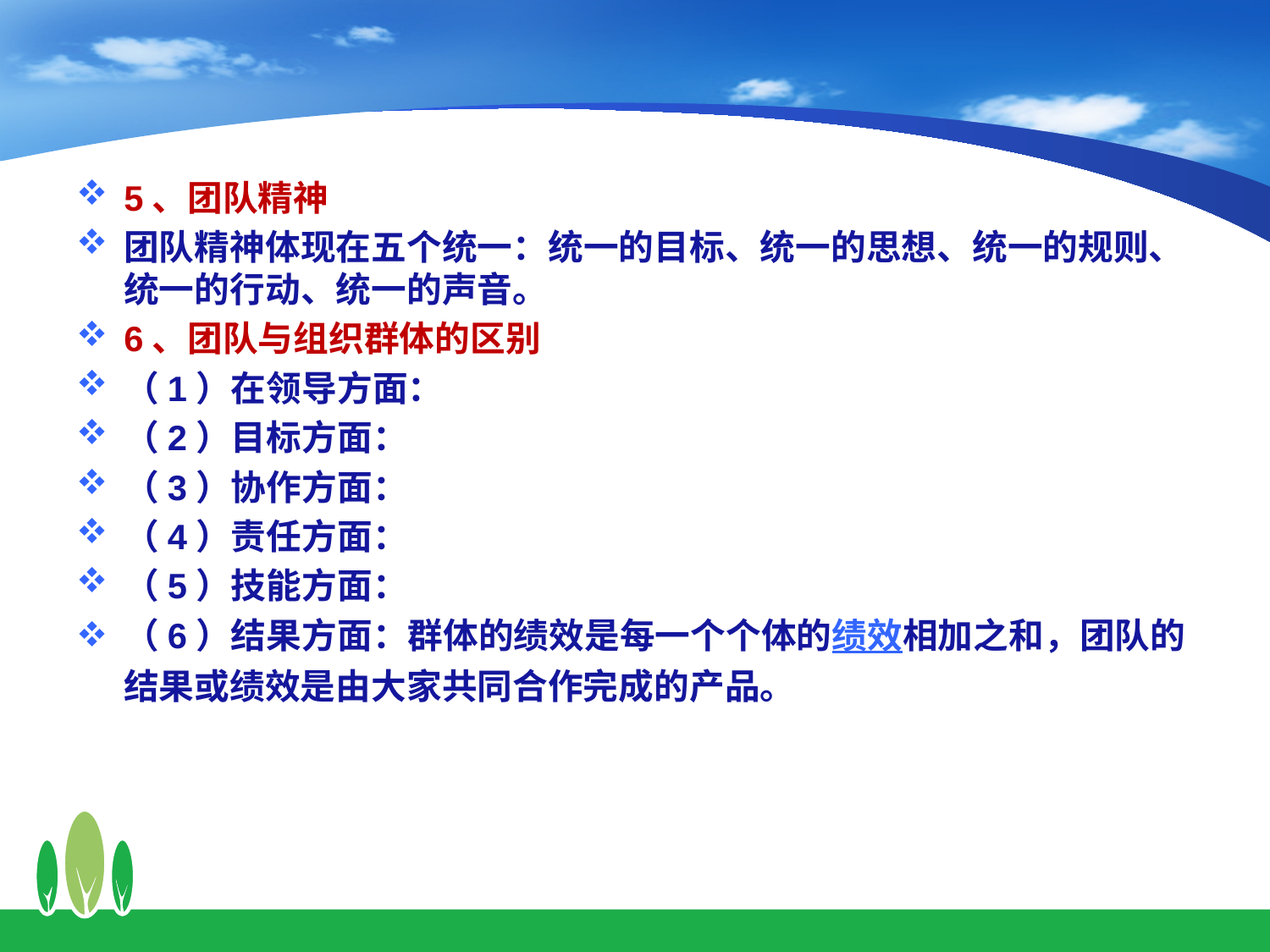

5、团队精神
团队精神体现在五个统一：统一的目标、统一的思想、统一的规则、统一的行动、统一的声音。
6、团队与组织群体的区别
（1）在领导方面：
（2）目标方面：
（3）协作方面：
（4）责任方面：
（5）技能方面：
（6）结果方面：群体的绩效是每一个个体的绩效相加之和，团队的结果或绩效是由大家共同合作完成的产品。
67